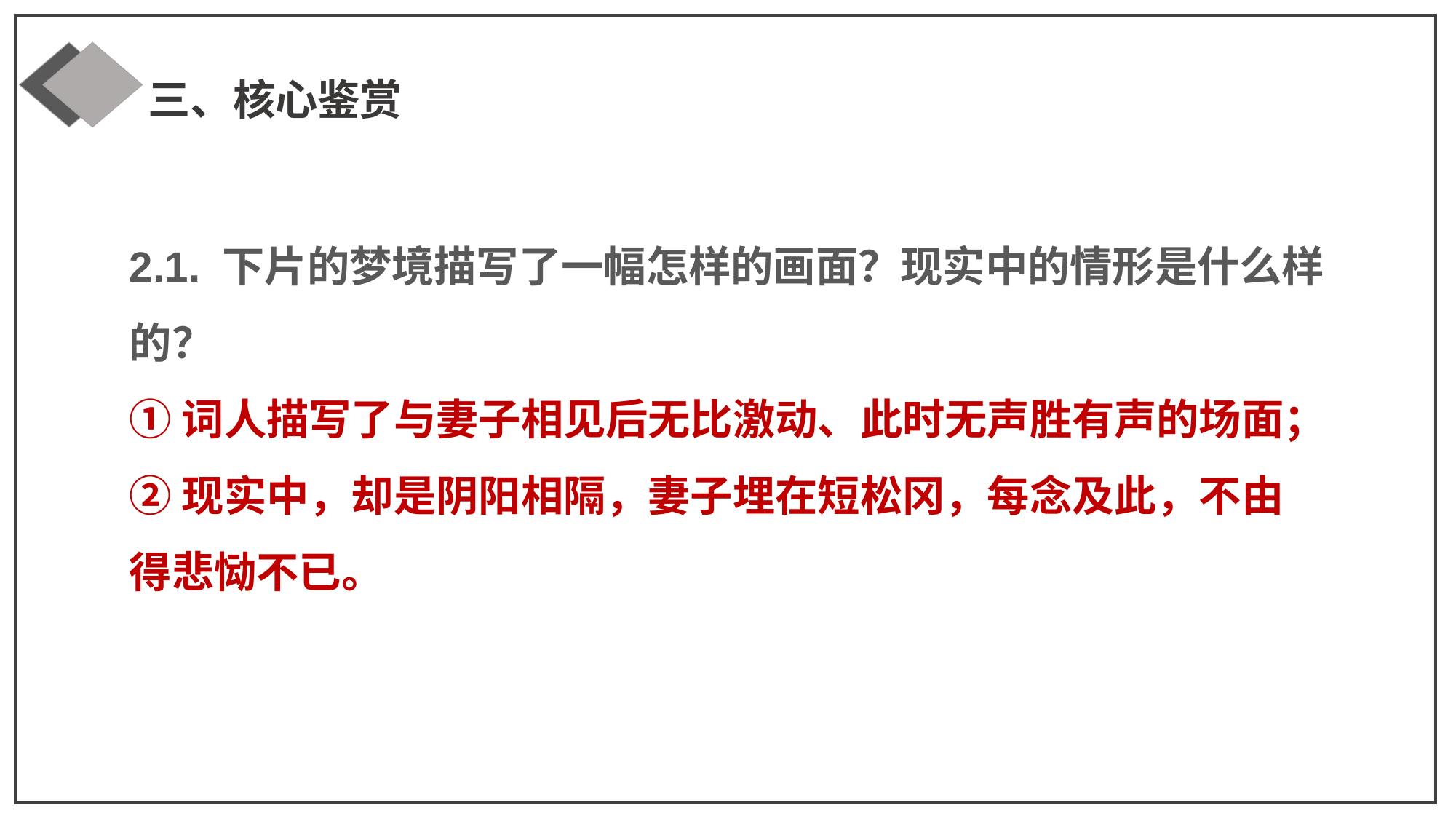

三、核心鉴赏
2.1. 下片的梦境描写了一幅怎样的画面？现实中的情形是什么样的？
①词人描写了与妻子相见后无比激动、此时无声胜有声的场面；
②现实中，却是阴阳相隔，妻子埋在短松冈，每念及此，不由得悲恸不已。